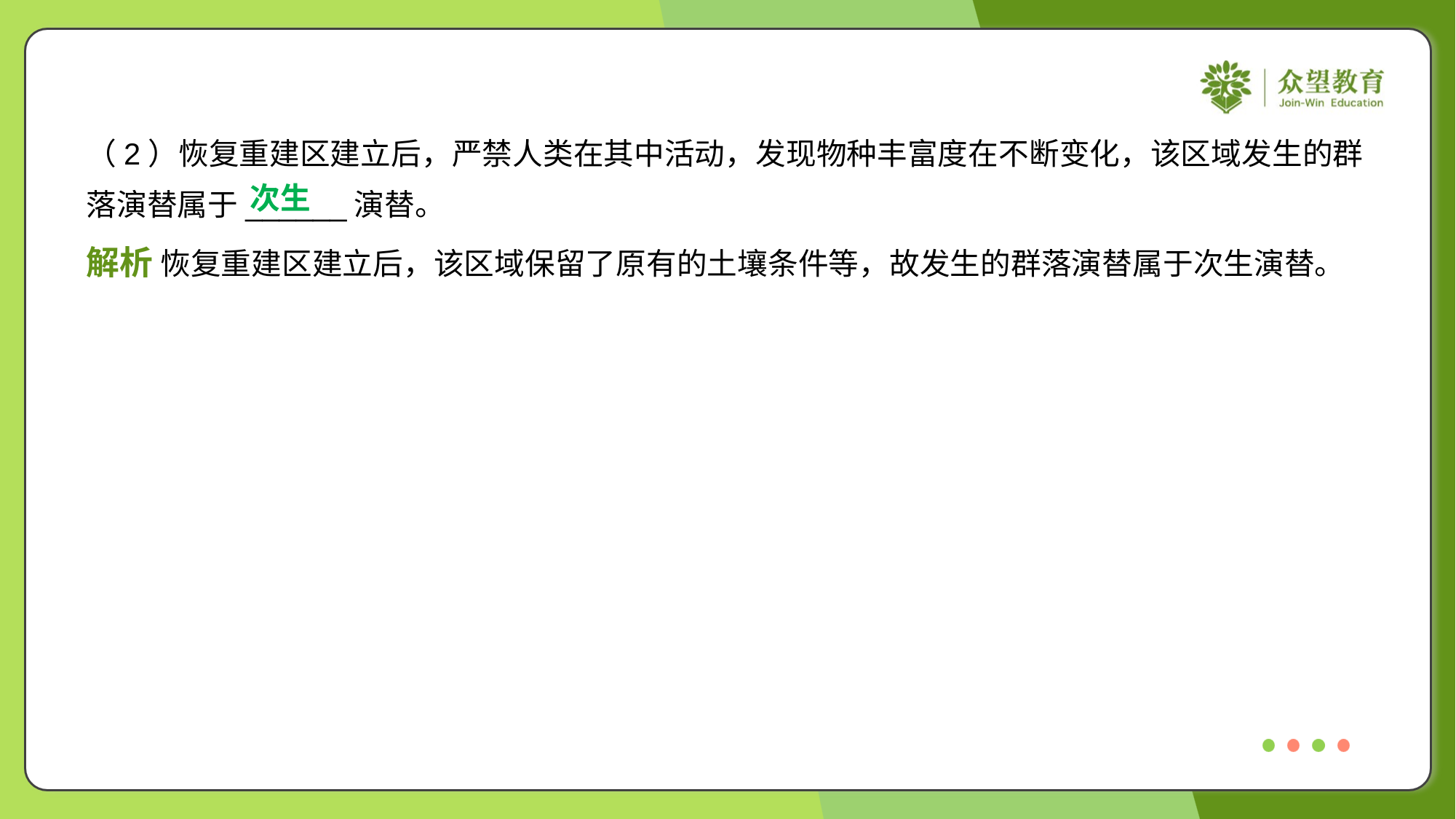

（2）恢复重建区建立后，严禁人类在其中活动，发现物种丰富度在不断变化，该区域发生的群
落演替属于______演替。
次生
解析 恢复重建区建立后，该区域保留了原有的土壤条件等，故发生的群落演替属于次生演替。